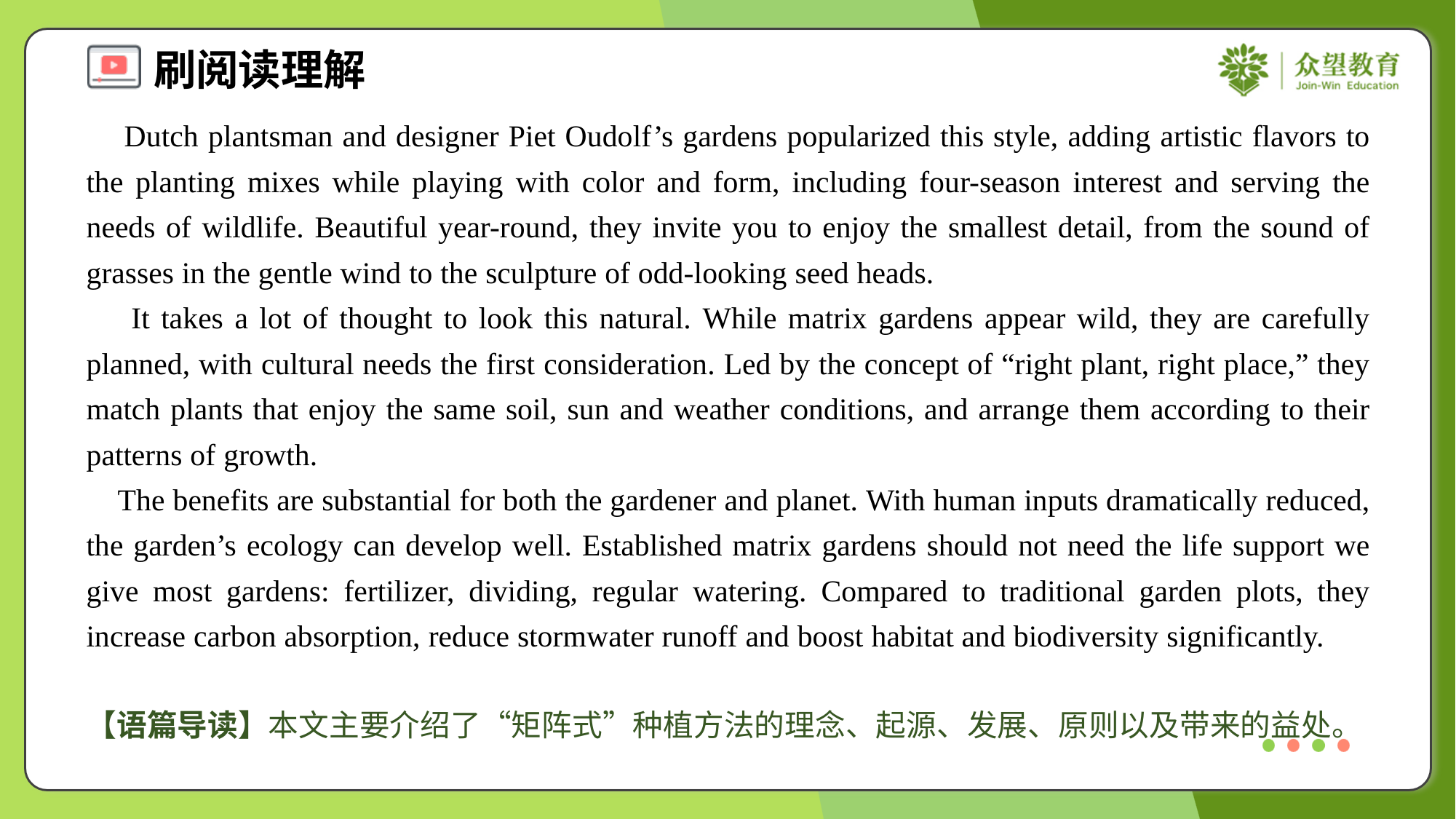

Dutch plantsman and designer Piet Oudolf’s gardens popularized this style, adding artistic flavors to the planting mixes while playing with color and form, including four-season interest and serving the needs of wildlife. Beautiful year-round, they invite you to enjoy the smallest detail, from the sound of grasses in the gentle wind to the sculpture of odd-looking seed heads.
    It takes a lot of thought to look this natural. While matrix gardens appear wild, they are carefully planned, with cultural needs the first consideration. Led by the concept of “right plant, right place,” they match plants that enjoy the same soil, sun and weather conditions, and arrange them according to their patterns of growth.
    The benefits are substantial for both the gardener and planet. With human inputs dramatically reduced, the garden’s ecology can develop well. Established matrix gardens should not need the life support we give most gardens: fertilizer, dividing, regular watering. Compared to traditional garden plots, they increase carbon absorption, reduce stormwater runoff and boost habitat and biodiversity significantly.
【语篇导读】本文主要介绍了“矩阵式”种植方法的理念、起源、发展、原则以及带来的益处。